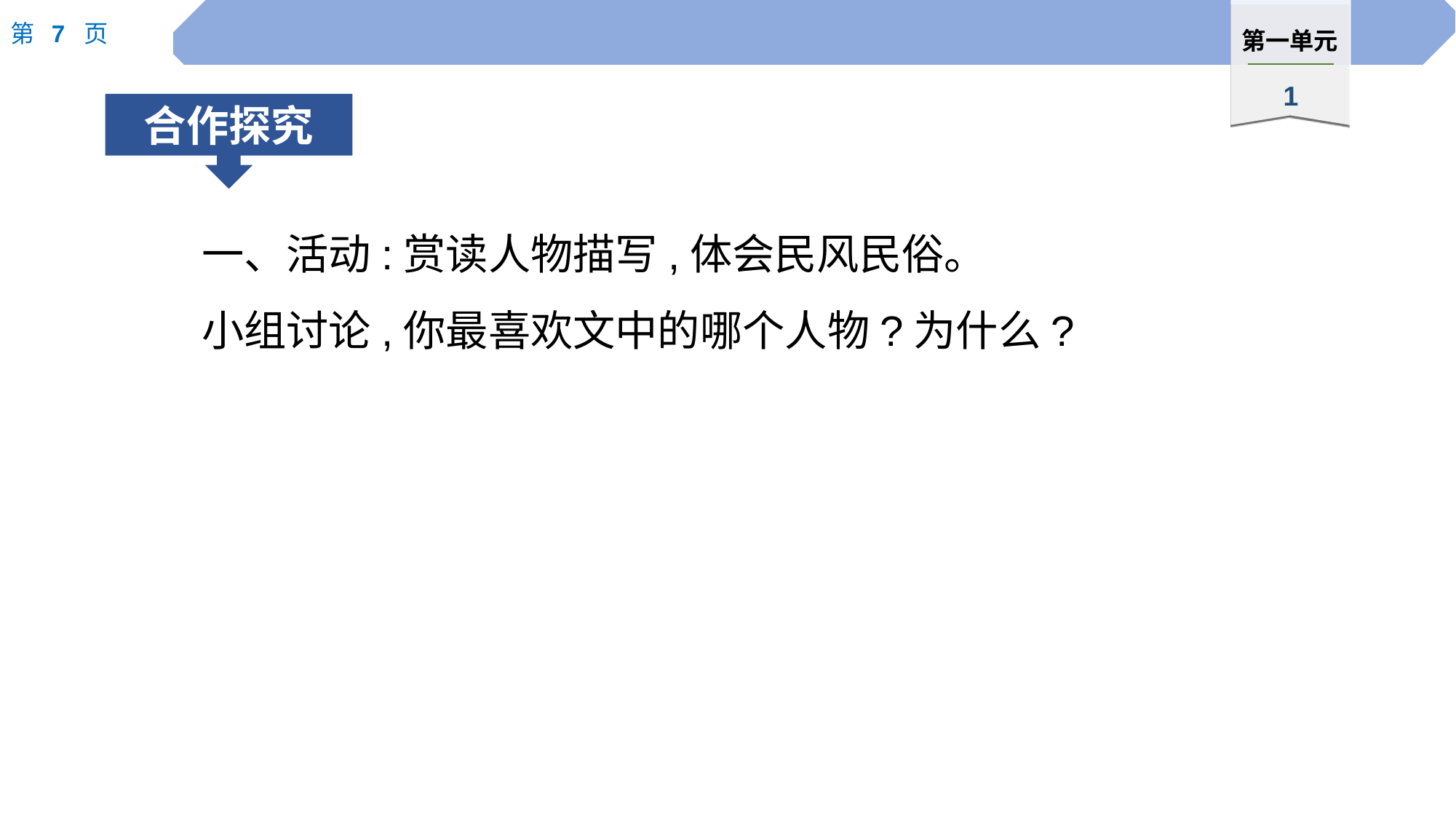

一、活动:赏读人物描写,体会民风民俗。
小组讨论,你最喜欢文中的哪个人物?为什么?